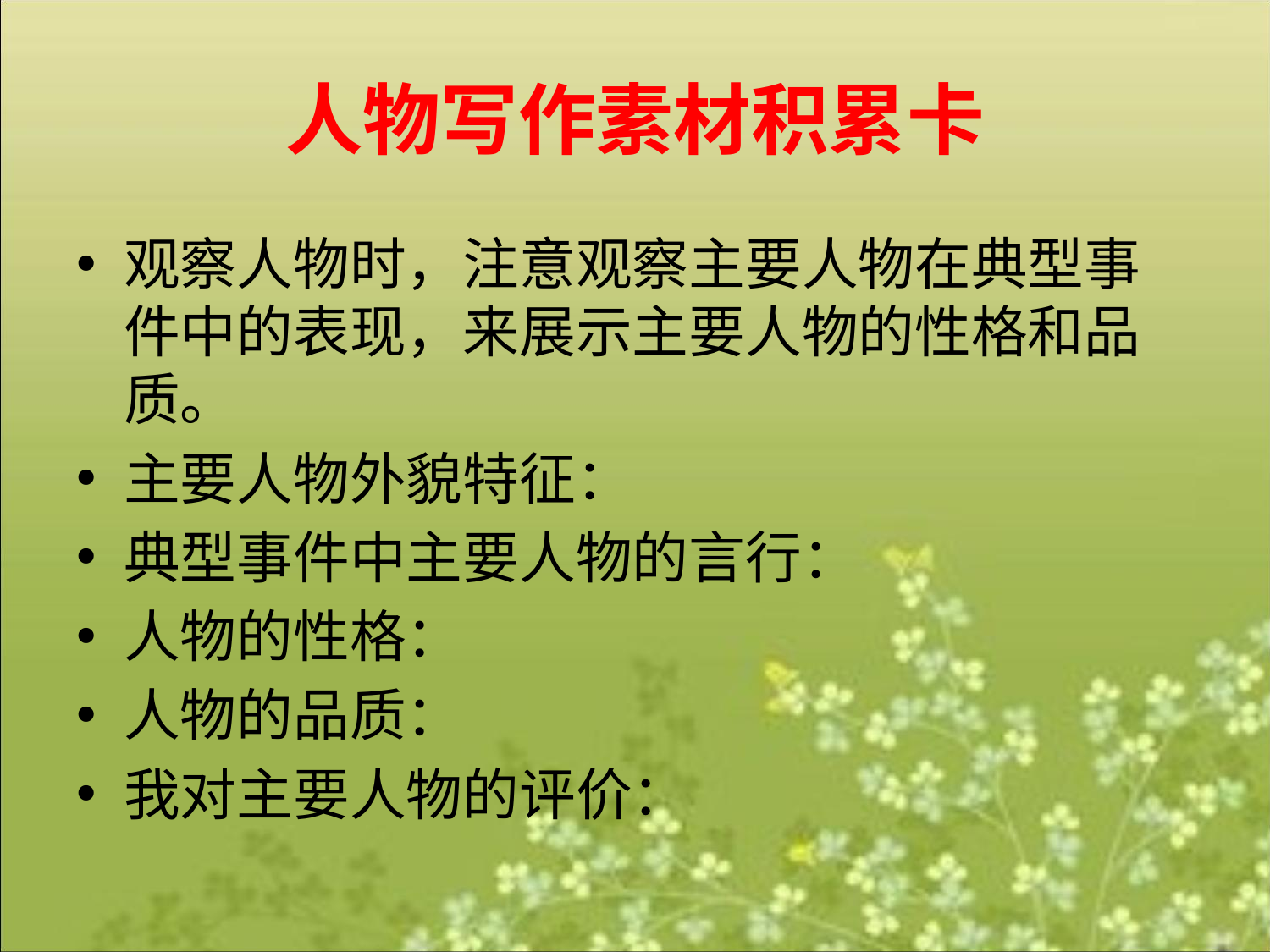

# 人物写作素材积累卡
观察人物时，注意观察主要人物在典型事件中的表现，来展示主要人物的性格和品质。
主要人物外貌特征：
典型事件中主要人物的言行：
人物的性格：
人物的品质：
我对主要人物的评价：